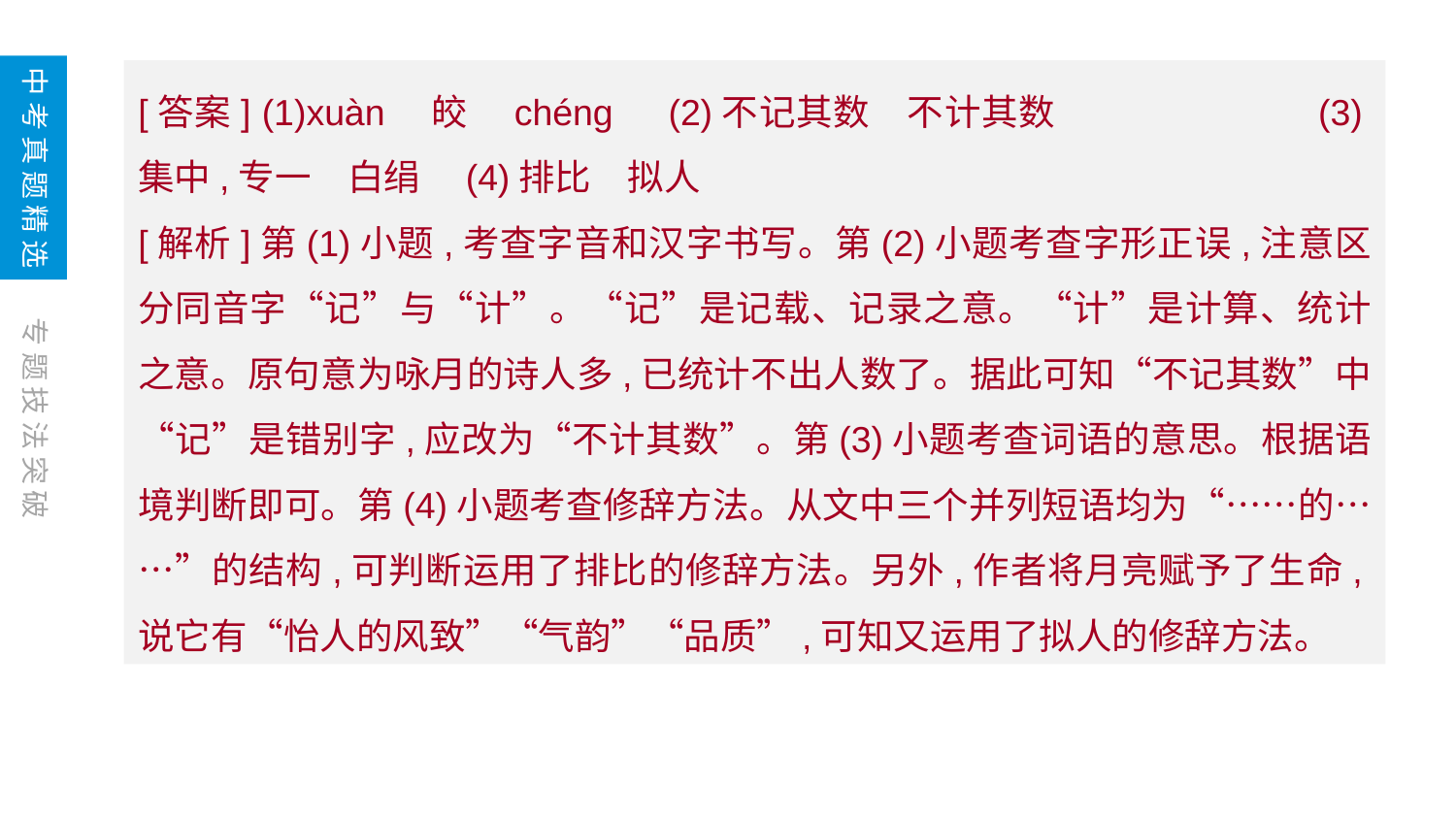

中考真题精选
[答案] (1)xuàn　皎　chénɡ　(2)不记其数　不计其数		(3)集中,专一　白绢　(4)排比　拟人
[解析]第(1)小题,考查字音和汉字书写。第(2)小题考查字形正误,注意区分同音字“记”与“计”。“记”是记载、记录之意。“计”是计算、统计之意。原句意为咏月的诗人多,已统计不出人数了。据此可知“不记其数”中“记”是错别字,应改为“不计其数”。第(3)小题考查词语的意思。根据语境判断即可。第(4)小题考查修辞方法。从文中三个并列短语均为“……的……”的结构,可判断运用了排比的修辞方法。另外,作者将月亮赋予了生命,说它有“怡人的风致”“气韵”“品质”,可知又运用了拟人的修辞方法。
专题技法突破